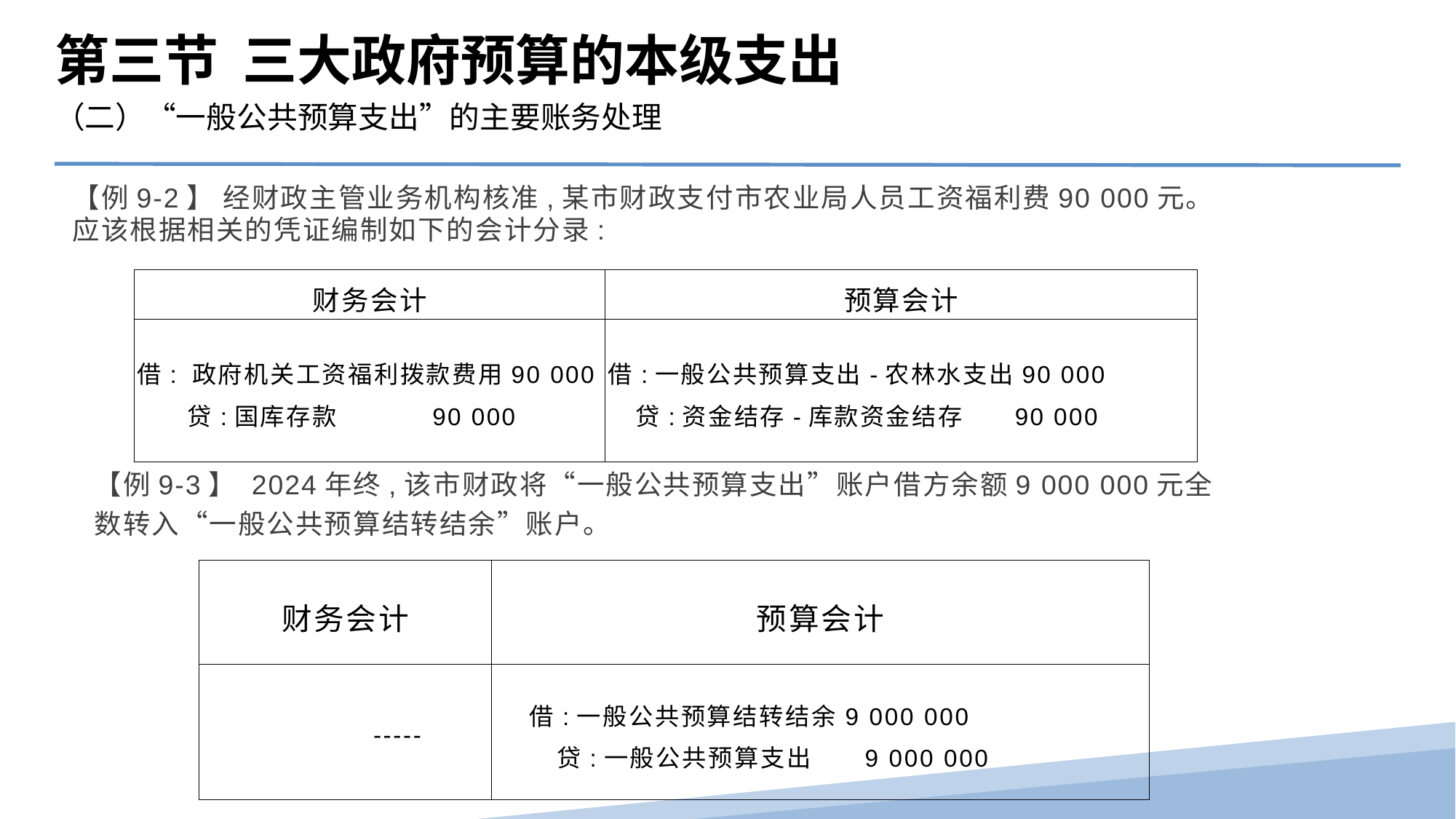

第三节  三大政府预算的本级支出
（二）“一般公共预算支出”的主要账务处理
【例9-2】 经财政主管业务机构核准,某市财政支付市农业局人员工资福利费90 000元。应该根据相关的凭证编制如下的会计分录:

| 财务会计 | 预算会计 |
| --- | --- |
| 借: 政府机关工资福利拨款费用90 000 贷:国库存款 90 000 | 借:一般公共预算支出-农林水支出90 000 贷:资金结存-库款资金结存 90 000 |
【例9-3】 2024年终,该市财政将“一般公共预算支出”账户借方余额9 000 000元全数转入“一般公共预算结转结余”账户。
| 财务会计 | 预算会计 |
| --- | --- |
| ----- | 借:一般公共预算结转结余9 000 000 贷:一般公共预算支出 9 000 000 |